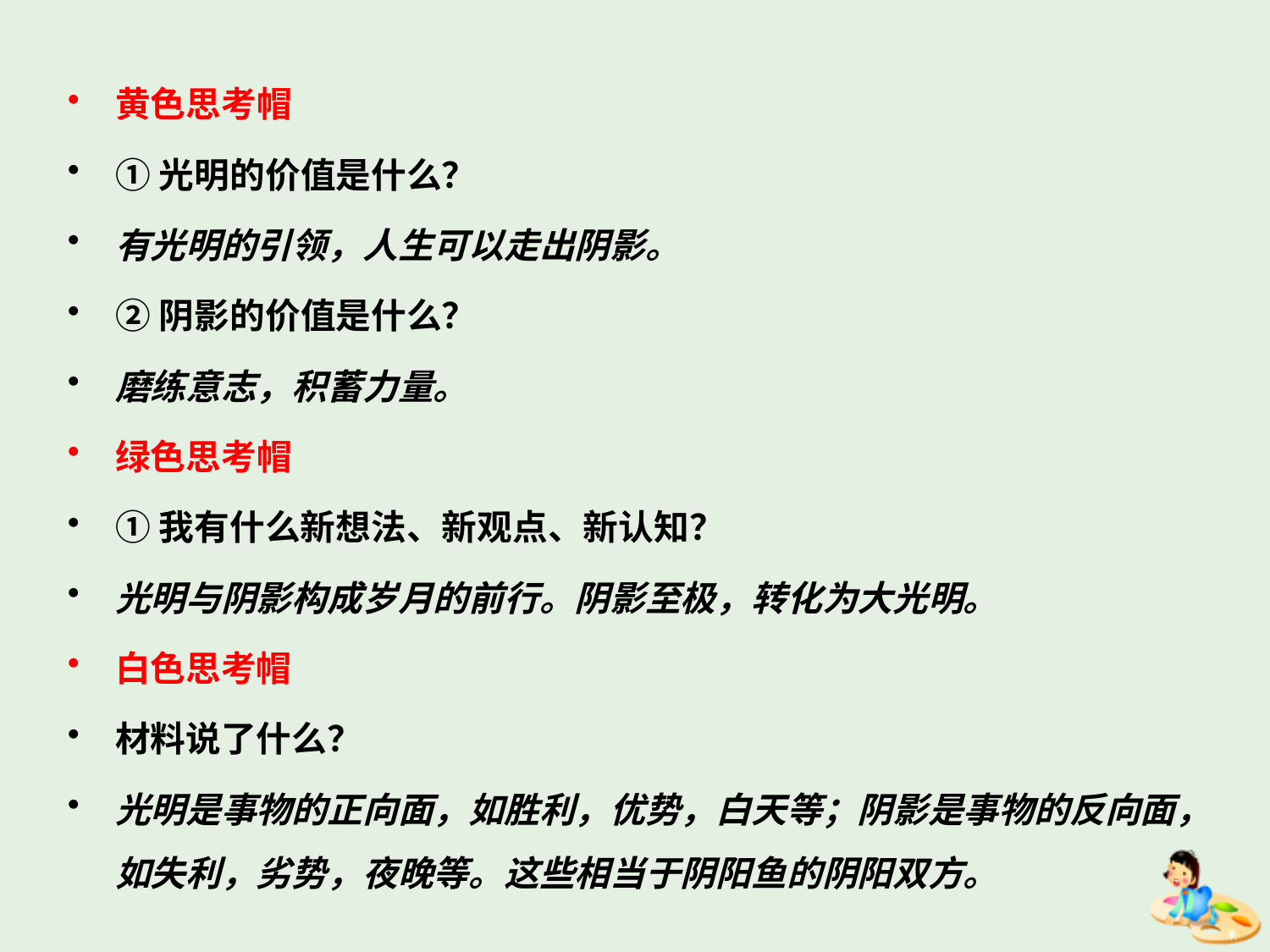

黄色思考帽
①光明的价值是什么？
有光明的引领，人生可以走出阴影。
②阴影的价值是什么？
磨练意志，积蓄力量。
绿色思考帽
①我有什么新想法、新观点、新认知？
光明与阴影构成岁月的前行。阴影至极，转化为大光明。
白色思考帽
材料说了什么？
光明是事物的正向面，如胜利，优势，白天等；阴影是事物的反向面，如失利，劣势，夜晚等。这些相当于阴阳鱼的阴阳双方。